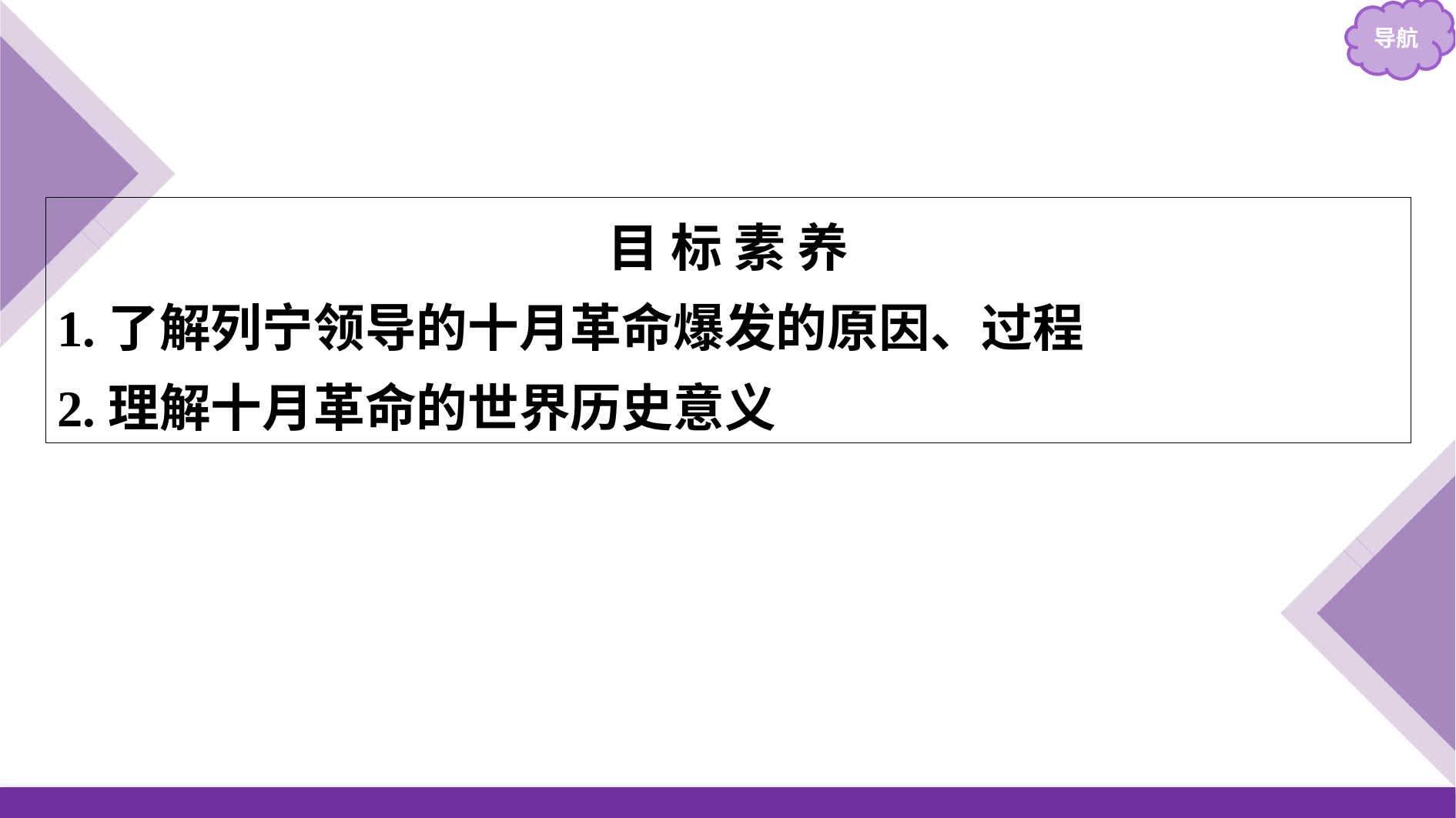

目 标 素 养
1.了解列宁领导的十月革命爆发的原因、过程
2.理解十月革命的世界历史意义